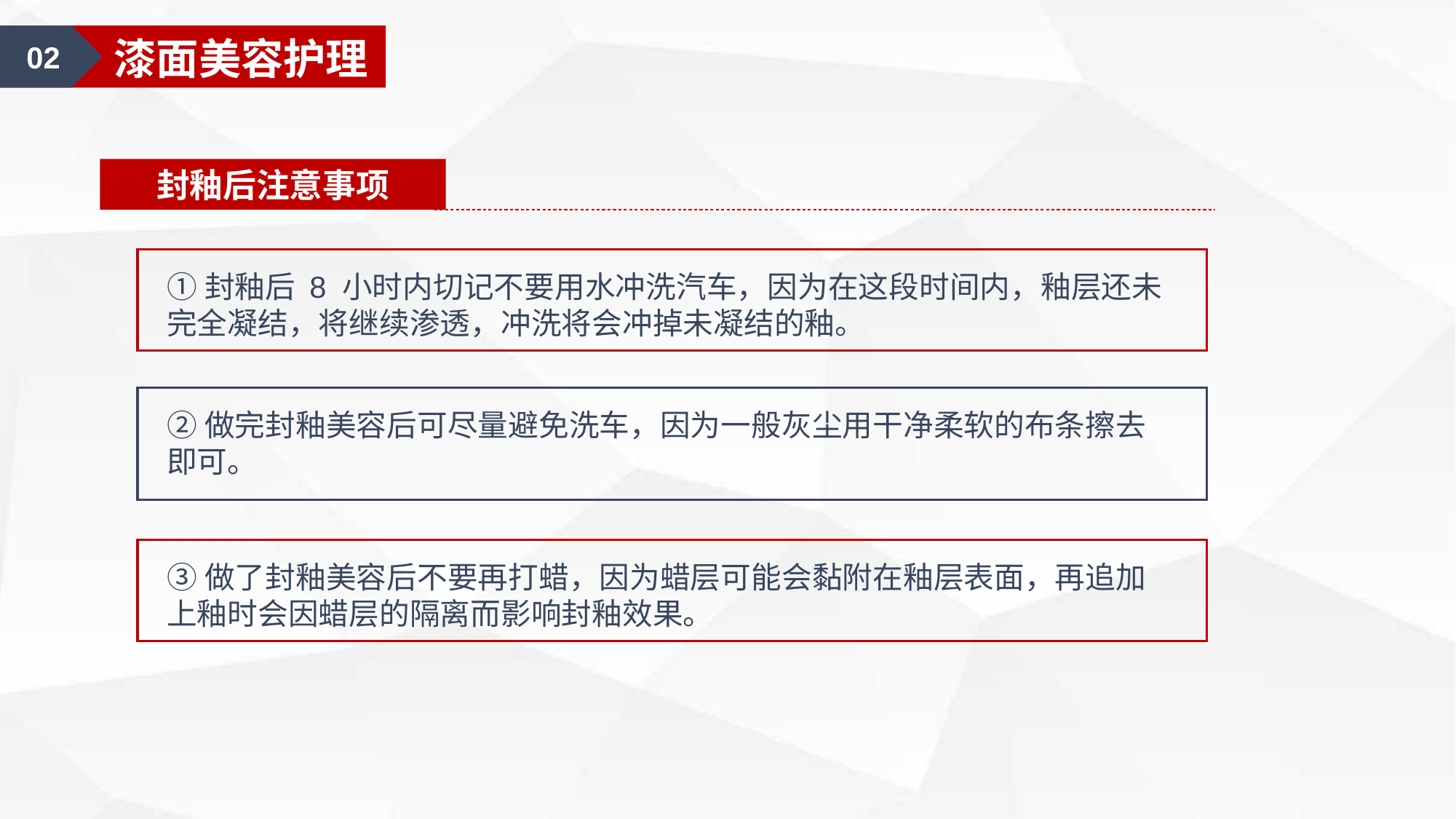

02
漆面美容护理
封釉后注意事项

①封釉后 8 小时内切记不要用水冲洗汽车，因为在这段时间内，釉层还未完全凝结，将继续渗透，冲洗将会冲掉未凝结的釉。

②做完封釉美容后可尽量避免洗车，因为一般灰尘用干净柔软的布条擦去即可。

③做了封釉美容后不要再打蜡，因为蜡层可能会黏附在釉层表面，再追加上釉时会因蜡层的隔离而影响封釉效果。